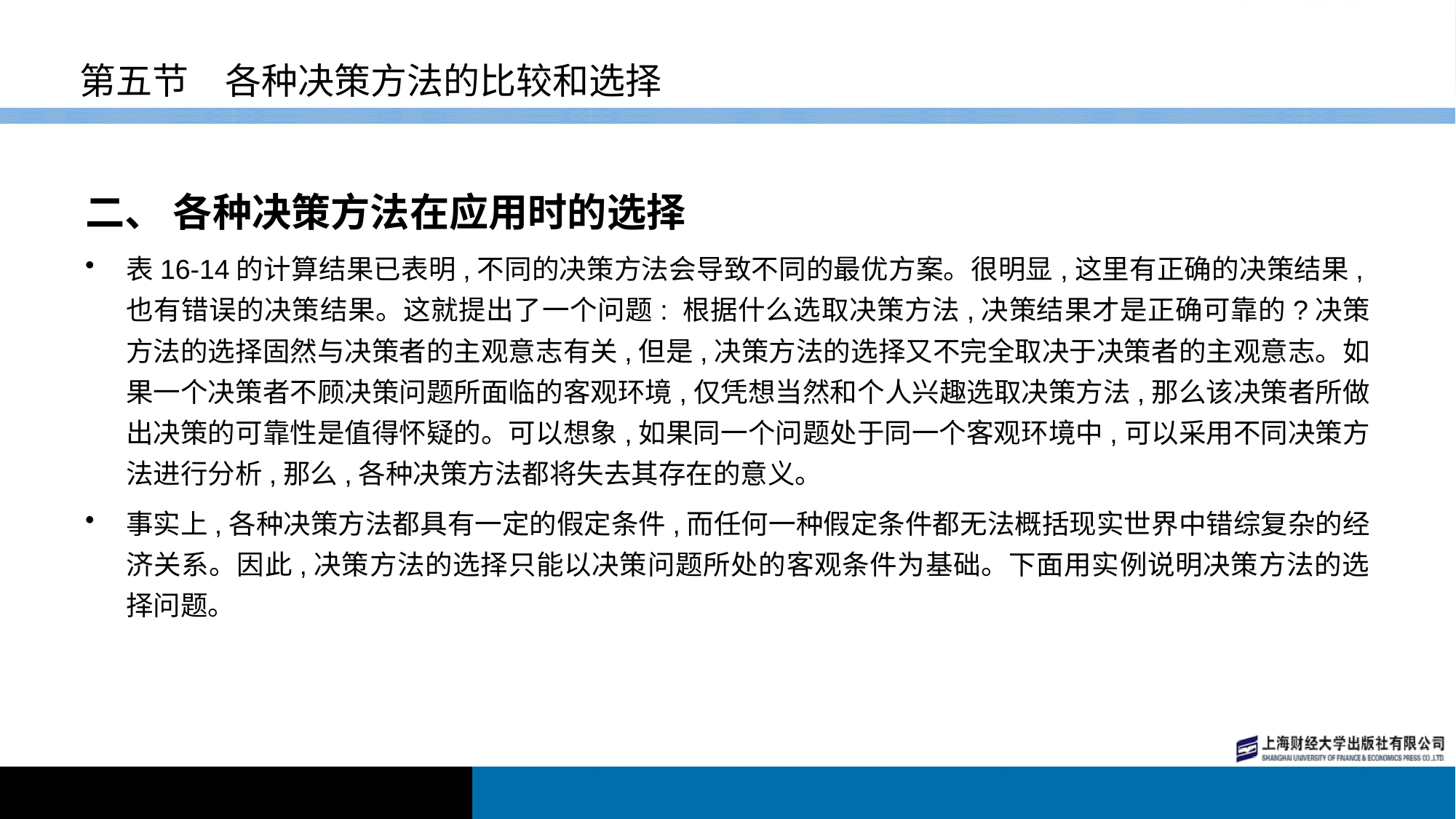

# 第五节　各种决策方法的比较和选择
二、 各种决策方法在应用时的选择
表16-14的计算结果已表明,不同的决策方法会导致不同的最优方案。很明显,这里有正确的决策结果,也有错误的决策结果。这就提出了一个问题: 根据什么选取决策方法,决策结果才是正确可靠的?决策方法的选择固然与决策者的主观意志有关,但是,决策方法的选择又不完全取决于决策者的主观意志。如果一个决策者不顾决策问题所面临的客观环境,仅凭想当然和个人兴趣选取决策方法,那么该决策者所做出决策的可靠性是值得怀疑的。可以想象,如果同一个问题处于同一个客观环境中,可以采用不同决策方法进行分析,那么,各种决策方法都将失去其存在的意义。
事实上,各种决策方法都具有一定的假定条件,而任何一种假定条件都无法概括现实世界中错综复杂的经济关系。因此,决策方法的选择只能以决策问题所处的客观条件为基础。下面用实例说明决策方法的选择问题。
13